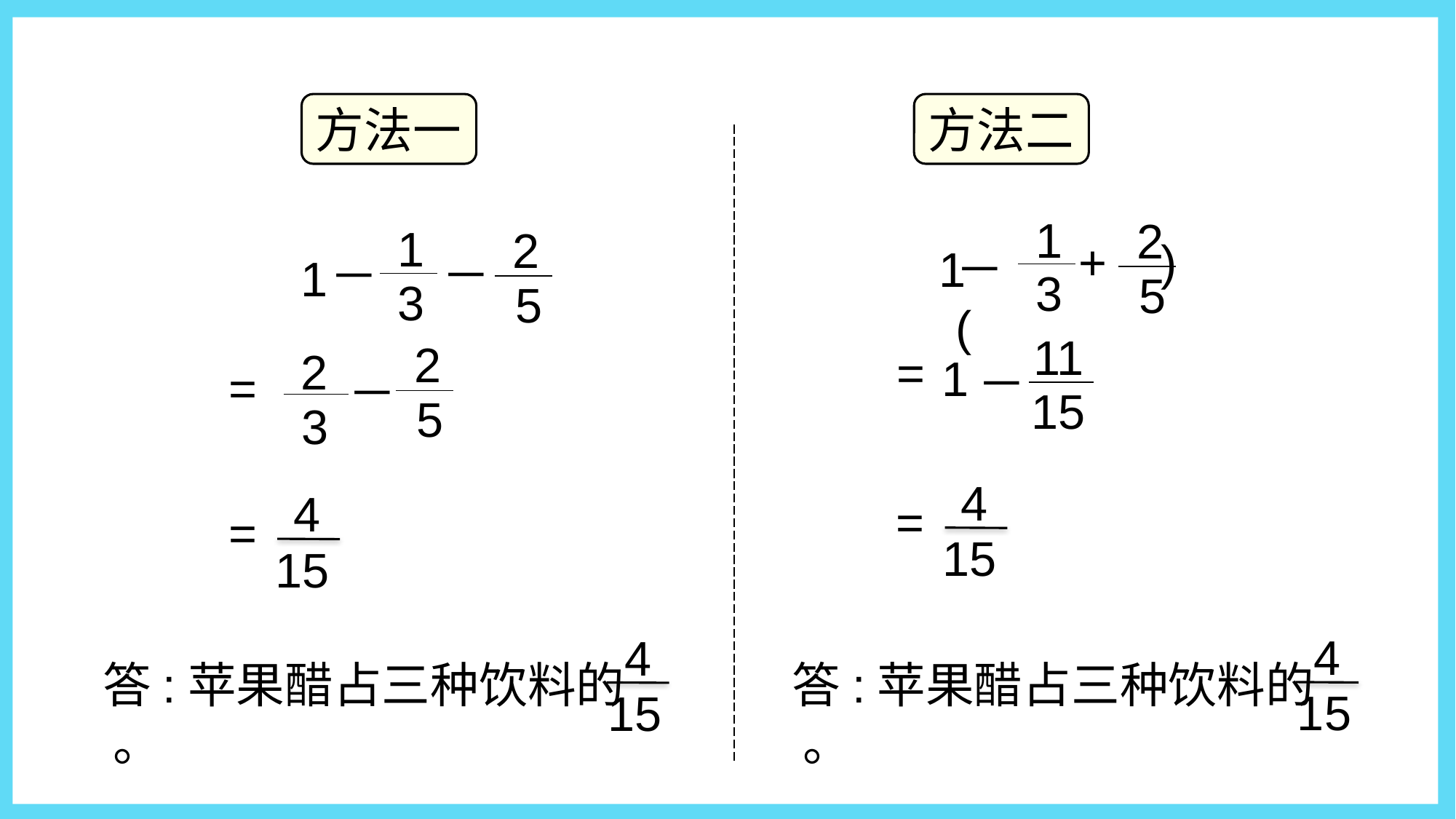

方法一

方法二
1
3
2
5
+    )
1
－(
1
3
2
5
－
－
1
11
15
=
1
－
 4
15
=
2
5
2
3
=
－
 4
15
=

 4
15
答:苹果醋占三种饮料的     。
 4
15
答:苹果醋占三种饮料的     。